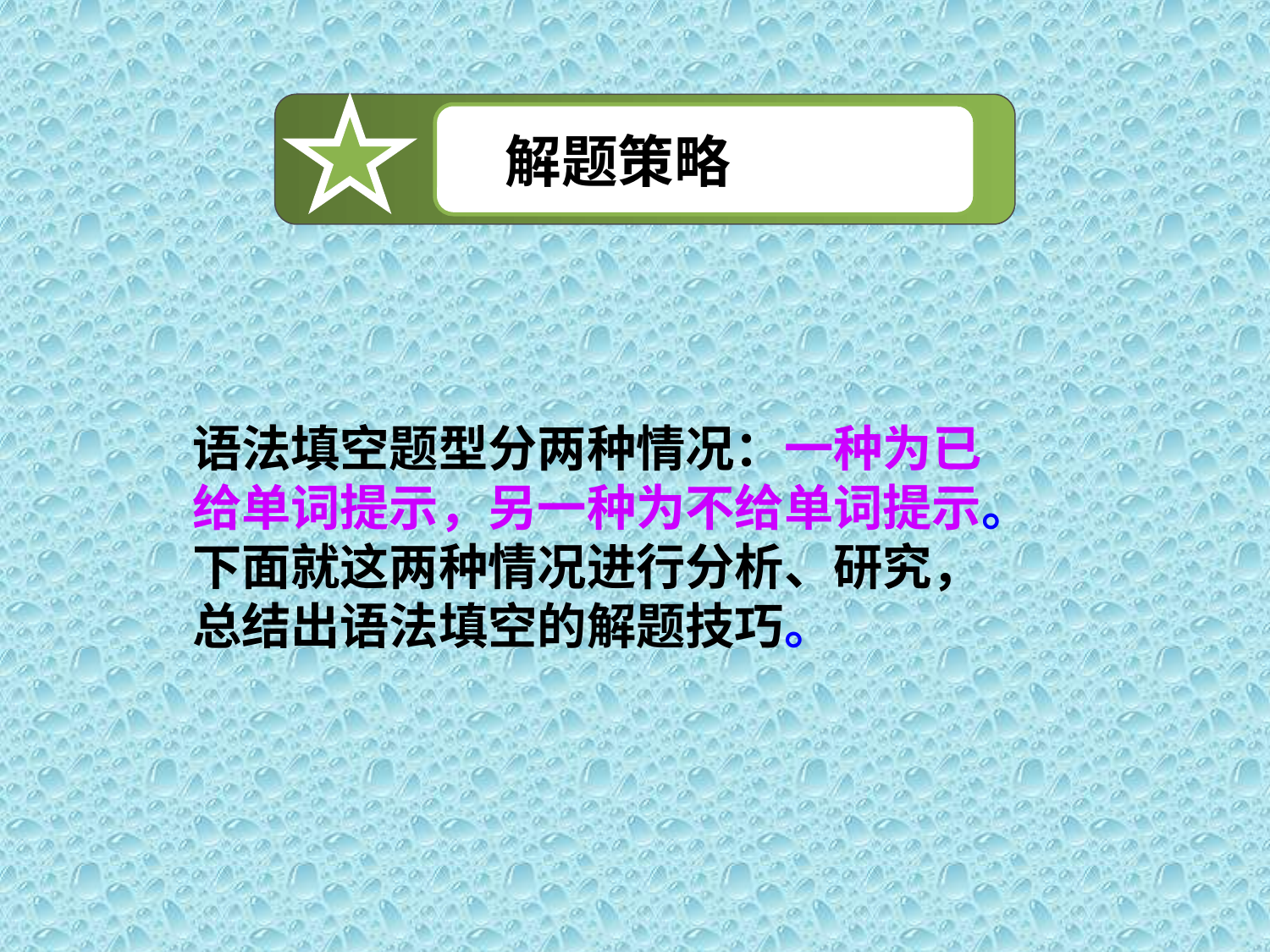

解题策略

语法填空题型分两种情况：一种为已给单词提示，另一种为不给单词提示。下面就这两种情况进行分析、研究，总结出语法填空的解题技巧。